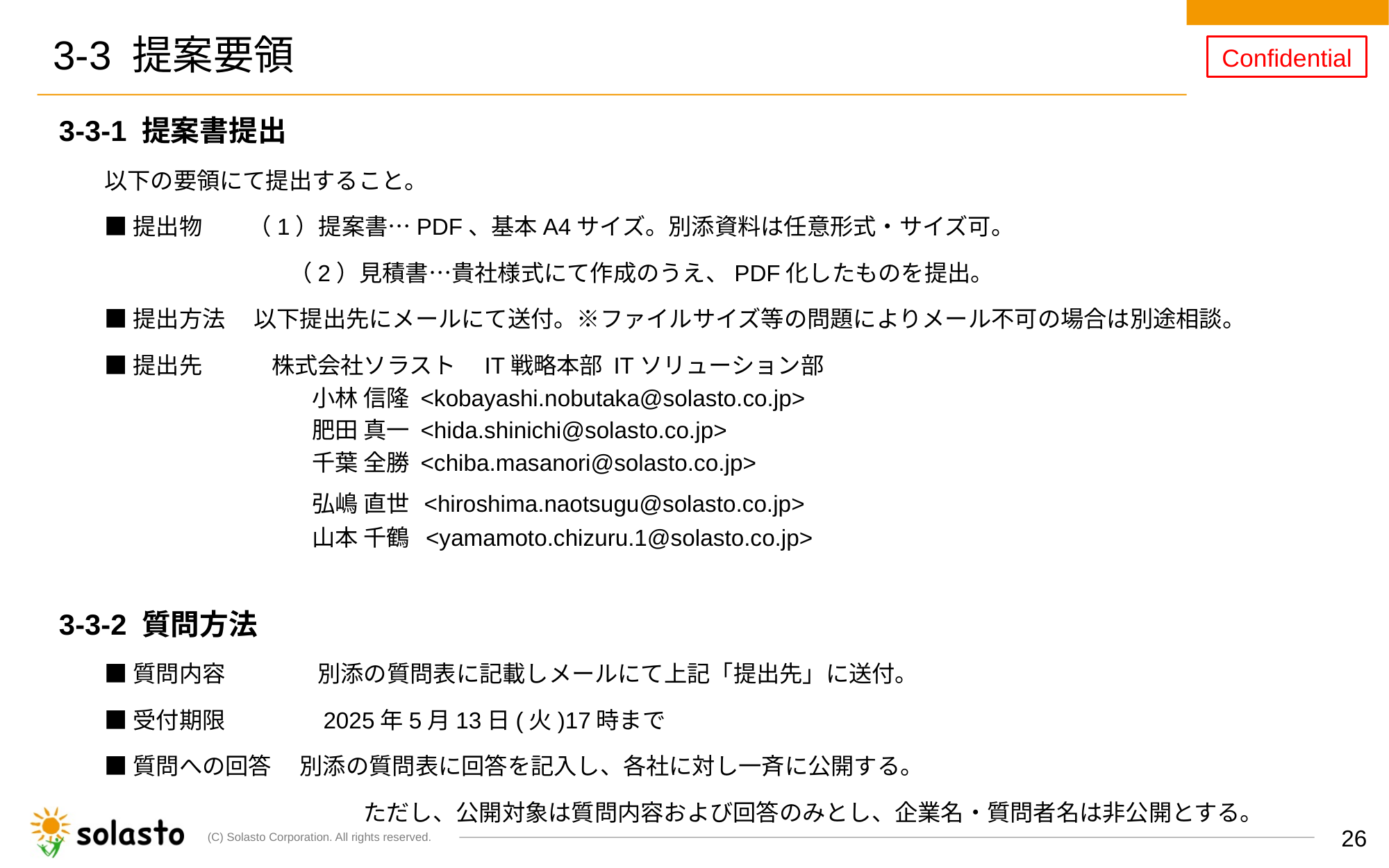

# 3-3 提案要領
3-3-1 提案書提出
以下の要領にて提出すること。
■提出物　　（1）提案書…PDF、基本A4サイズ。別添資料は任意形式・サイズ可。
　　　　　　　　（2）見積書…貴社様式にて作成のうえ、PDF化したものを提出。
■提出方法　 以下提出先にメールにて送付。※ファイルサイズ等の問題によりメール不可の場合は別途相談。
■提出先　　　株式会社ソラスト　IT戦略本部 ITソリューション部
　　　　　　　　　小林 信隆 <kobayashi.nobutaka@solasto.co.jp>
　　　　　　　　　肥田 真一 <hida.shinichi@solasto.co.jp>
　　　　　　　　　千葉 全勝 <chiba.masanori@solasto.co.jp>
　　　　　　　　　弘嶋 直世 <hiroshima.naotsugu@solasto.co.jp>
　　　　　　　　　山本 千鶴  <yamamoto.chizuru.1@solasto.co.jp>

3-3-2 質問方法
■質問内容　　　　別添の質問表に記載しメールにて上記「提出先」に送付。
■受付期限　　　　2025年5月13日(火)17時まで
■質問への回答　 別添の質問表に回答を記入し、各社に対し一斉に公開する。
　　　　　　　　　　　 ただし、公開対象は質問内容および回答のみとし、企業名・質問者名は非公開とする。